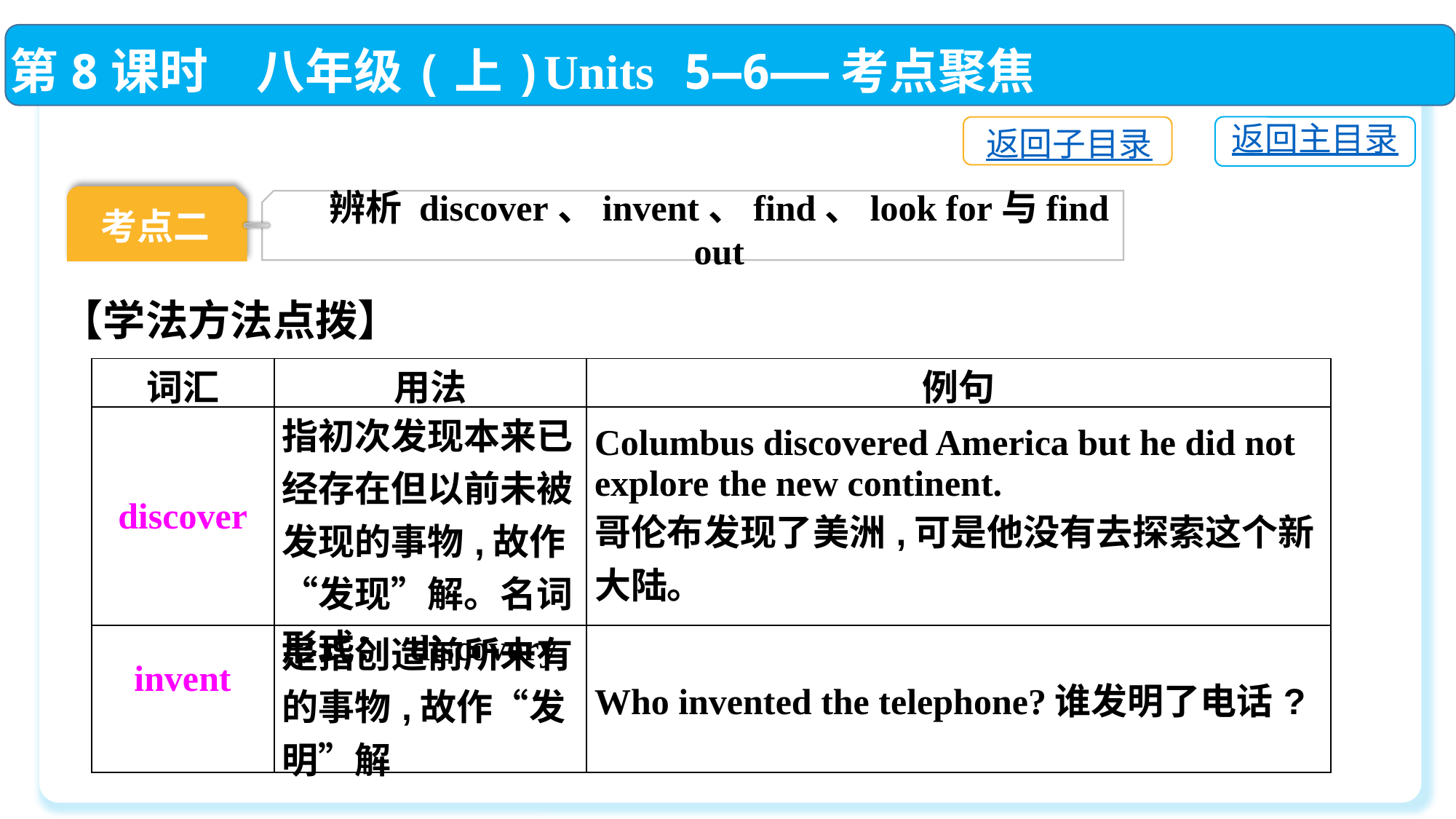

第8课时　八年级(上)Units 5—6——考点聚焦

返回主目录

返回子目录
考点二
辨析 discover、invent、find、look for与find out

【学法方法点拨】
| 词汇 | 用法 | 例句 |
| --- | --- | --- |
| discover | 指初次发现本来已经存在但以前未被发现的事物,故作“发现”解。名词形式： discovery | Columbus discovered America but he did not explore the new continent. 哥伦布发现了美洲,可是他没有去探索这个新大陆。 |
| invent | 是指创造前所未有的事物,故作“发明”解 | Who invented the telephone?谁发明了电话? |